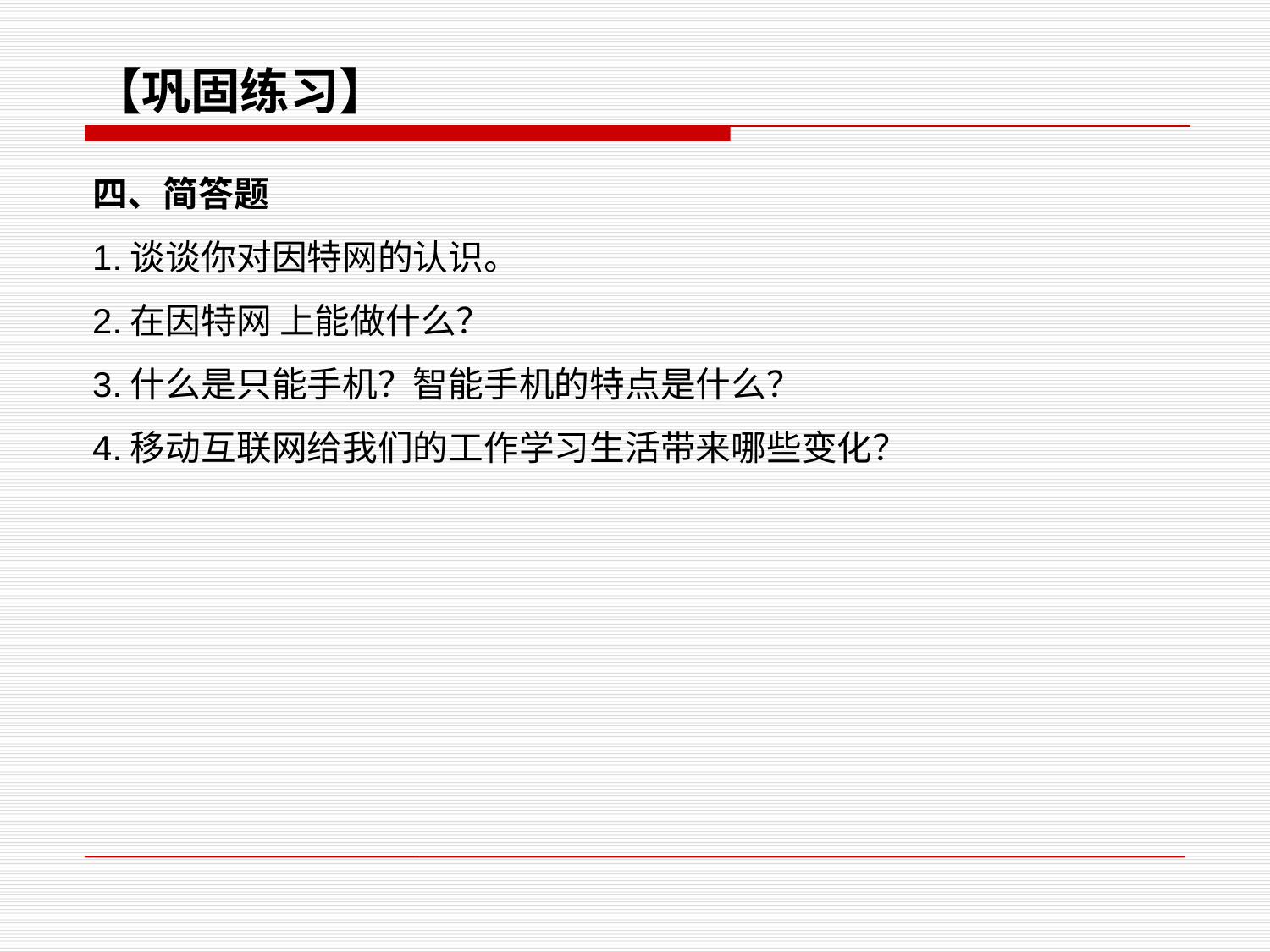

【巩固练习】
四、简答题
1.谈谈你对因特网的认识。
2.在因特网 上能做什么？
3.什么是只能手机？智能手机的特点是什么？
4.移动互联网给我们的工作学习生活带来哪些变化？
54